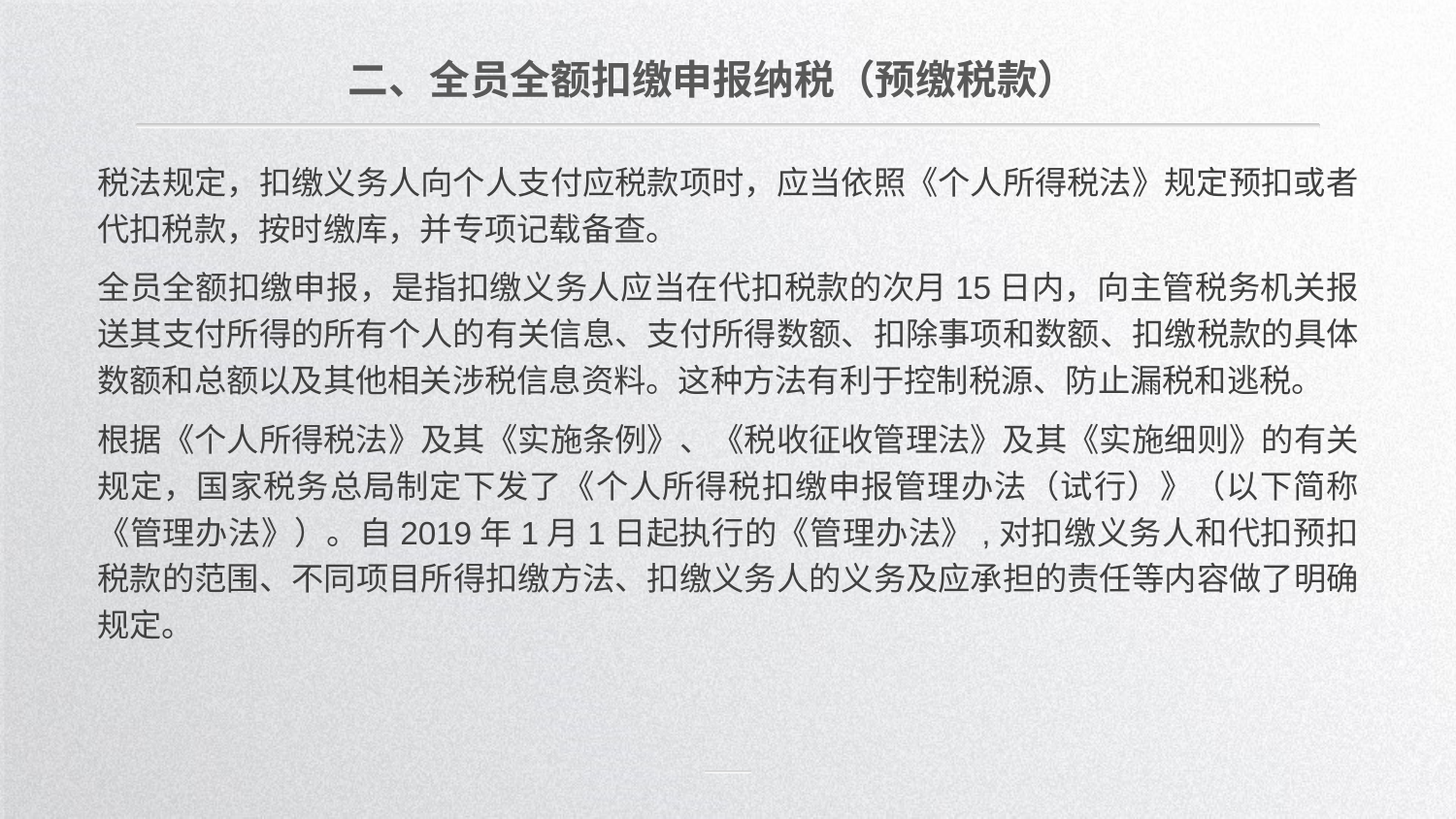

二、全员全额扣缴申报纳税（预缴税款）
税法规定，扣缴义务人向个人支付应税款项时，应当依照《个人所得税法》规定预扣或者代扣税款，按时缴库，并专项记载备查。
全员全额扣缴申报，是指扣缴义务人应当在代扣税款的次月15日内，向主管税务机关报送其支付所得的所有个人的有关信息、支付所得数额、扣除事项和数额、扣缴税款的具体数额和总额以及其他相关涉税信息资料。这种方法有利于控制税源、防止漏税和逃税。
根据《个人所得税法》及其《实施条例》、《税收征收管理法》及其《实施细则》的有关规定，国家税务总局制定下发了《个人所得税扣缴申报管理办法（试行）》（以下简称《管理办法》）。自2019年1月1日起执行的《管理办法》,对扣缴义务人和代扣预扣税款的范围、不同项目所得扣缴方法、扣缴义务人的义务及应承担的责任等内容做了明确规定。